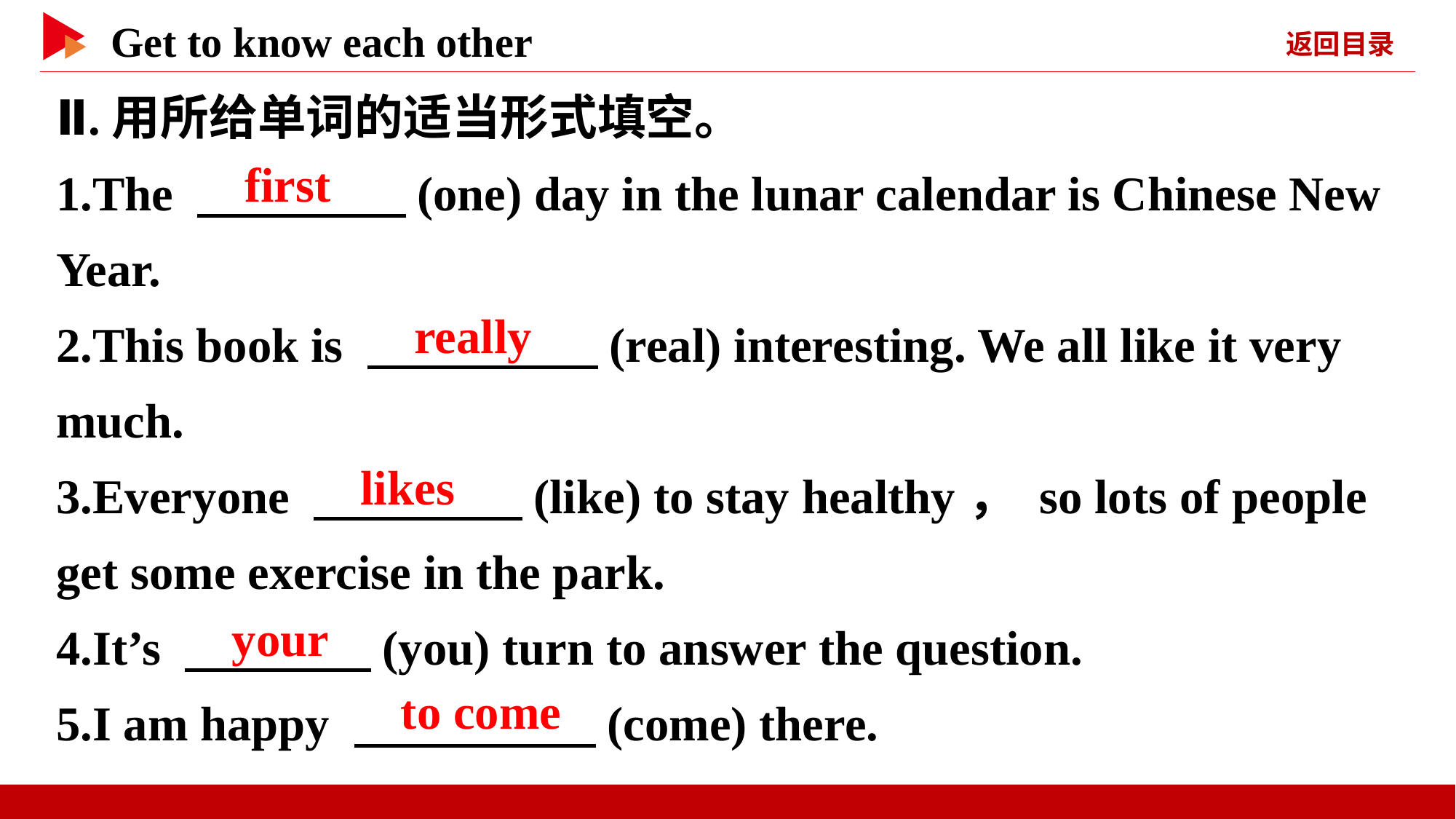

Ⅱ.用所给单词的适当形式填空。
1.The 　          　(one) day in the lunar calendar is Chinese New Year.
2.This book is 　            　(real) interesting. We all like it very much.
3.Everyone 　          　(like) to stay healthy， so lots of people get some exercise in the park.
4.It’s 　        　(you) turn to answer the question.
5.I am happy 　             　(come) there.
　first
　really
　likes
　your
　to come